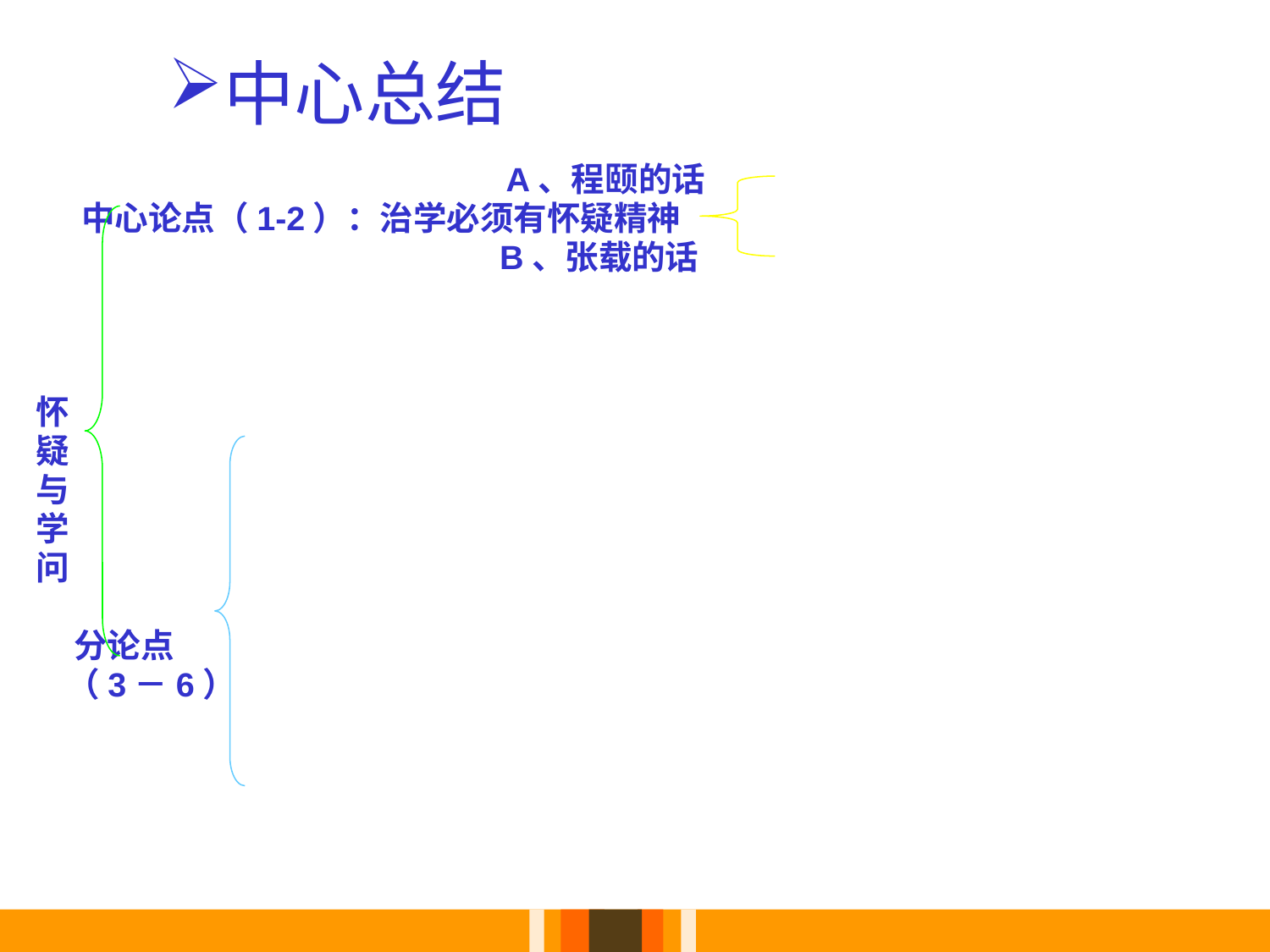

# 中心总结

                                                               A、程颐的话
        中心论点（1-2）：治学必须有怀疑精神
                                                           B、张载的话

  怀
  疑
  与
  学
  问

       分论点
      （3－6）